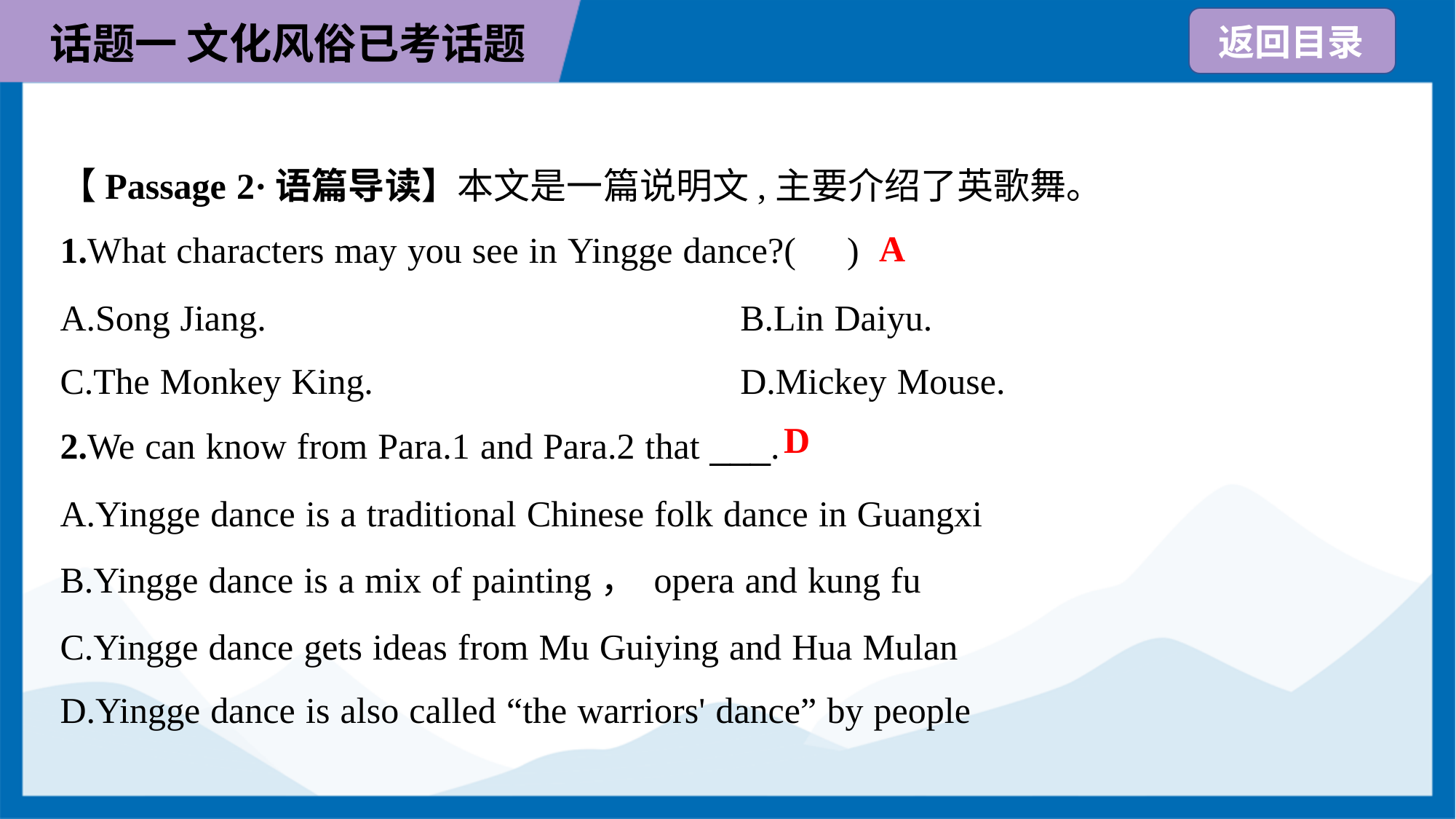

【Passage 2·语篇导读】本文是一篇说明文,主要介绍了英歌舞。
A
1.What characters may you see in Yingge dance?(     )
A.Song Jiang.	B.Lin Daiyu.
C.The Monkey King.	D.Mickey Mouse.
D
2.We can know from Para.1 and Para.2 that ___.
A.Yingge dance is a traditional Chinese folk dance in Guangxi
B.Yingge dance is a mix of painting， opera and kung fu
C.Yingge dance gets ideas from Mu Guiying and Hua Mulan
D.Yingge dance is also called “the warriors' dance” by people